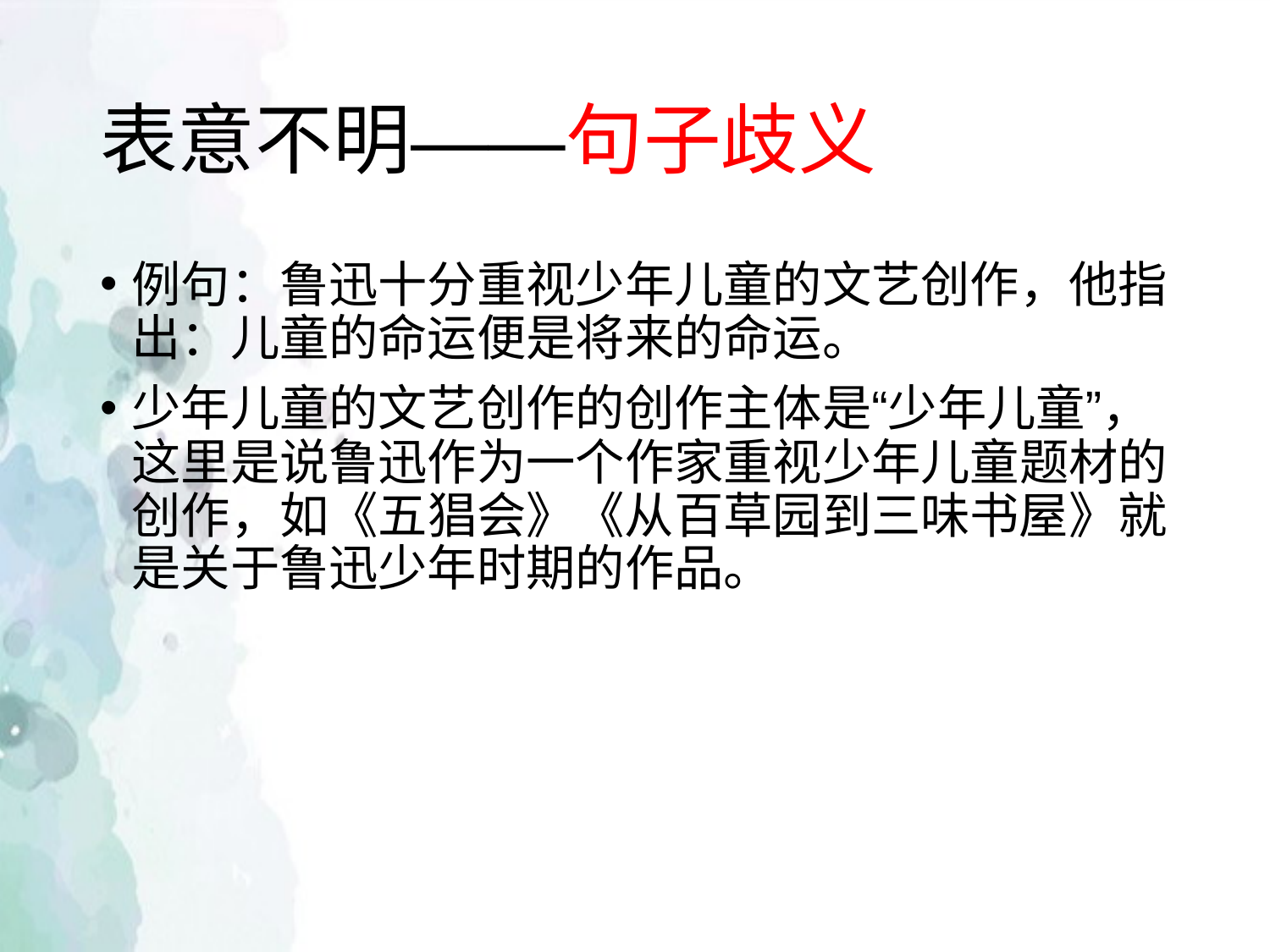

# 表意不明——句子歧义
例句：鲁迅十分重视少年儿童的文艺创作，他指出：儿童的命运便是将来的命运。
少年儿童的文艺创作的创作主体是“少年儿童”，这里是说鲁迅作为一个作家重视少年儿童题材的创作，如《五猖会》《从百草园到三味书屋》就是关于鲁迅少年时期的作品。